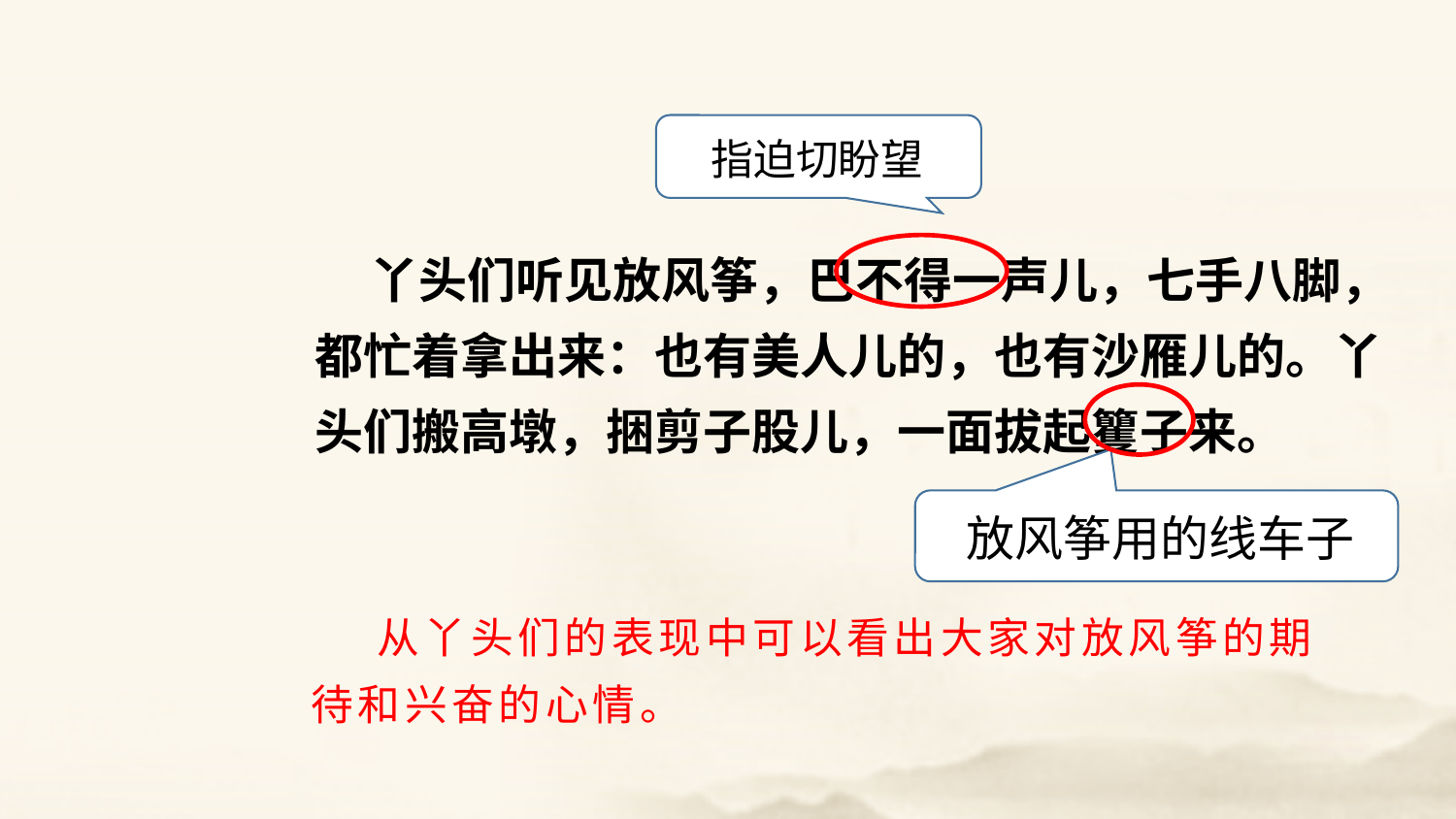

指迫切盼望
    丫头们听见放风筝，巴不得一声儿，七手八脚，都忙着拿出来：也有美人儿的，也有沙雁儿的。丫头们搬高墩，捆剪子股儿，一面拔起籰子来。

放风筝用的线车子
    从丫头们的表现中可以看出大家对放风筝的期待和兴奋的心情。